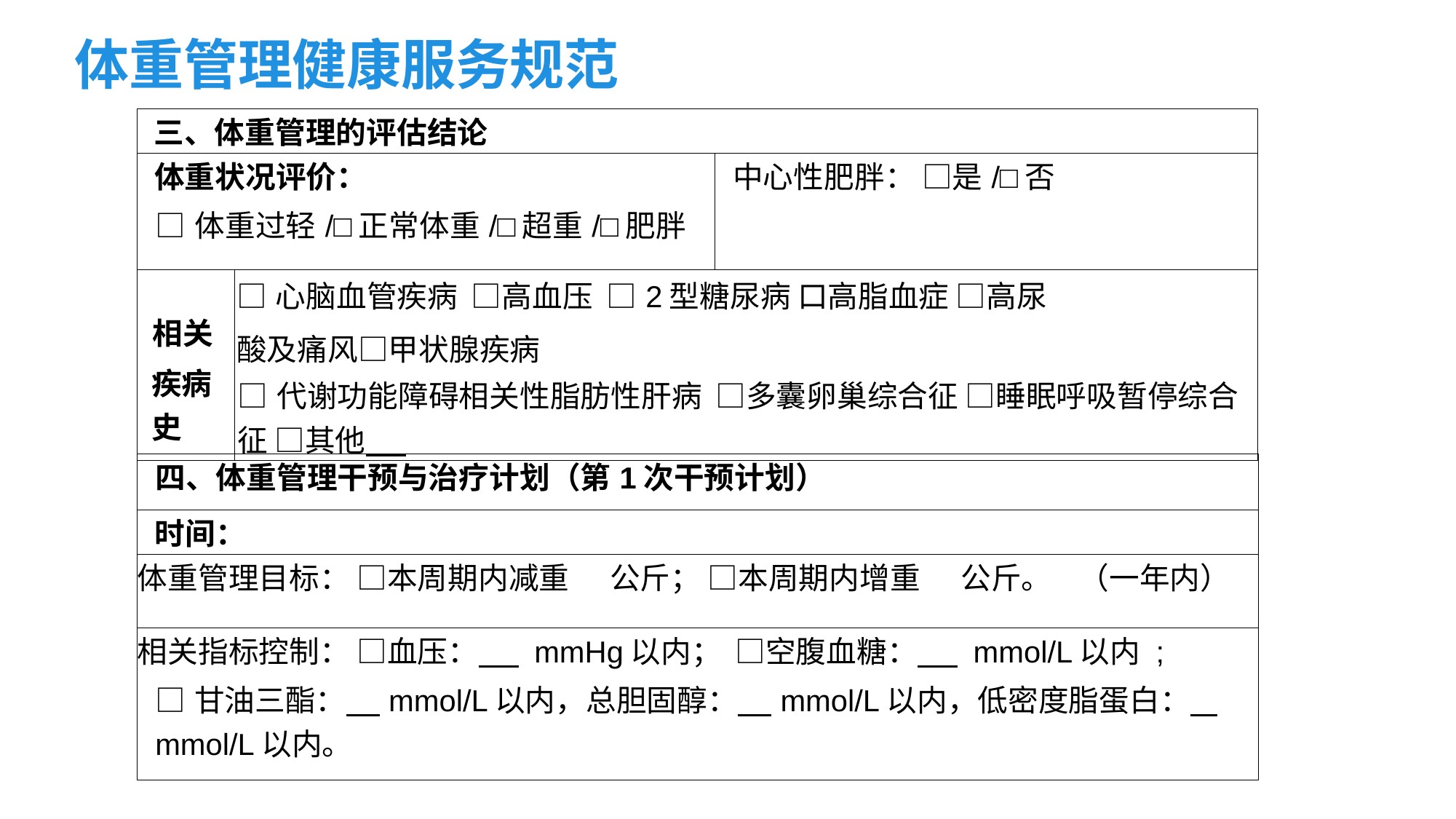

体重管理健康服务规范
| 三、体重管理的评估结论 |  |  |
| --- | --- | --- |
| 体重状况评价： □体重过轻/□正常体重/□超重/□肥胖 |  | 中心性肥胖： □是/□否 |
| 相关 疾病史 | □心脑血管疾病 □高血压 □2型糖尿病 口高脂血症 □高尿 酸及痛风□甲状腺疾病 □代谢功能障碍相关性脂肪性肝病 □多囊卵巢综合征 □睡眠呼吸暂停综合征 □其他 |  |
| 四、体重管理干预与治疗计划（第1次干预计划） |
| --- |
| 时间： |
| 体重管理目标： □本周期内减重 公斤； □本周期内增重 公斤。 （一年内） |
| 相关指标控制： □血压： mmHg以内； □空腹血糖： mmol/L以内 ; □甘油三酯： mmol/L以内，总胆固醇： mmol/L以内，低密度脂蛋白： mmol/L以内。 |